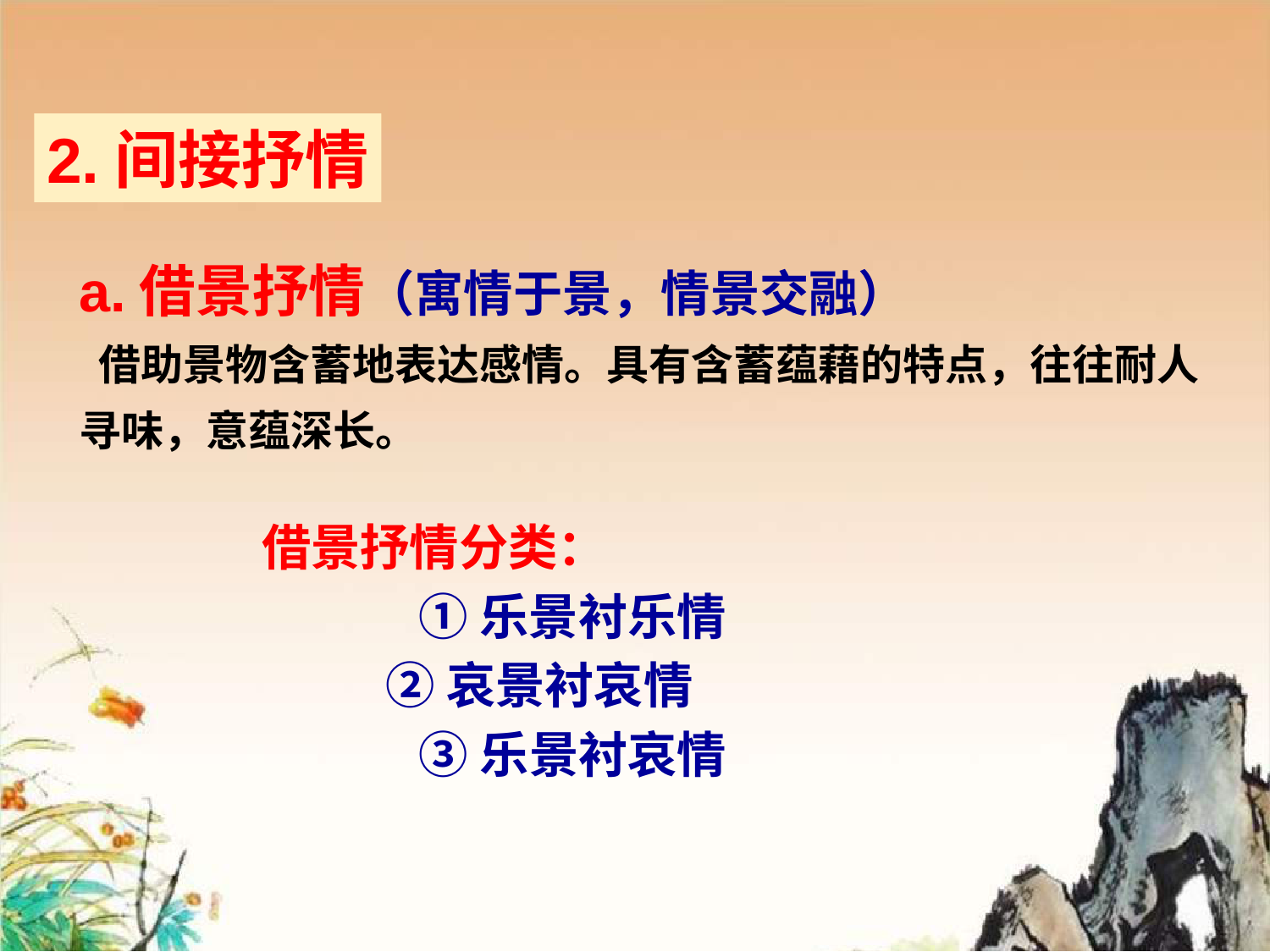

2.间接抒情
a.借景抒情（寓情于景，情景交融）
 借助景物含蓄地表达感情。具有含蓄蕴藉的特点，往往耐人 寻味，意蕴深长。
借景抒情分类：
              ①乐景衬乐情
           ②哀景衬哀情
              ③乐景衬哀情